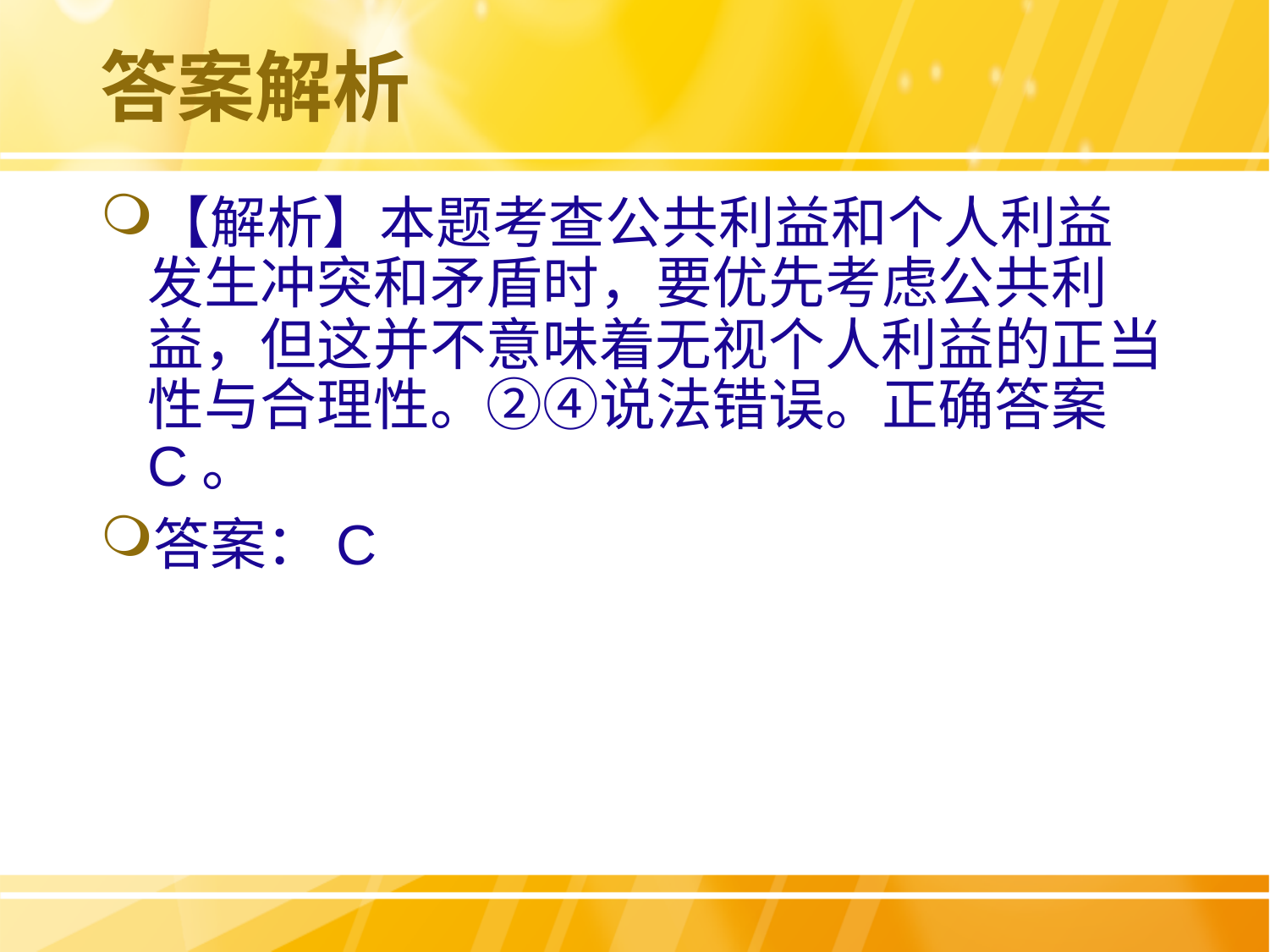

# 答案解析
【解析】本题考查公共利益和个人利益发生冲突和矛盾时，要优先考虑公共利益，但这并不意味着无视个人利益的正当性与合理性。②④说法错误。正确答案C。
答案：C